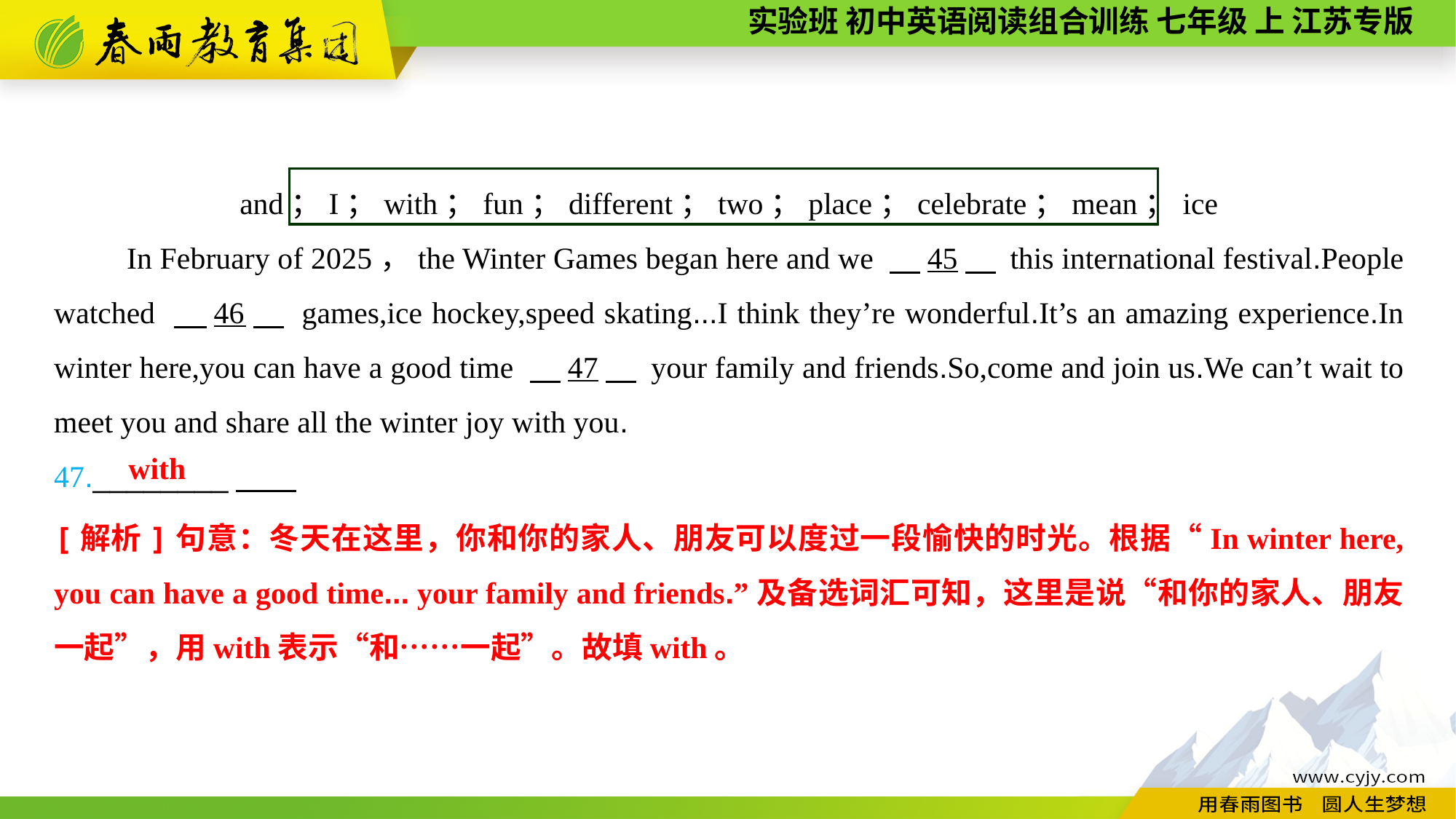

and；I；with；fun；different；two；place；celebrate；mean；ice
In February of 2025，the Winter Games began here and we 　45　 this international festival.People watched 　46　 games,ice hockey,speed skating...I think they’re wonderful.It’s an amazing experience.In winter here,you can have a good time 　47　 your family and friends.So,come and join us.We can’t wait to meet you and share all the winter joy with you.
47.________

with
[解析]句意：冬天在这里，你和你的家人、朋友可以度过一段愉快的时光。根据“In winter here, you can have a good time... your family and friends.”及备选词汇可知，这里是说“和你的家人、朋友一起”，用with表示“和……一起”。故填with。